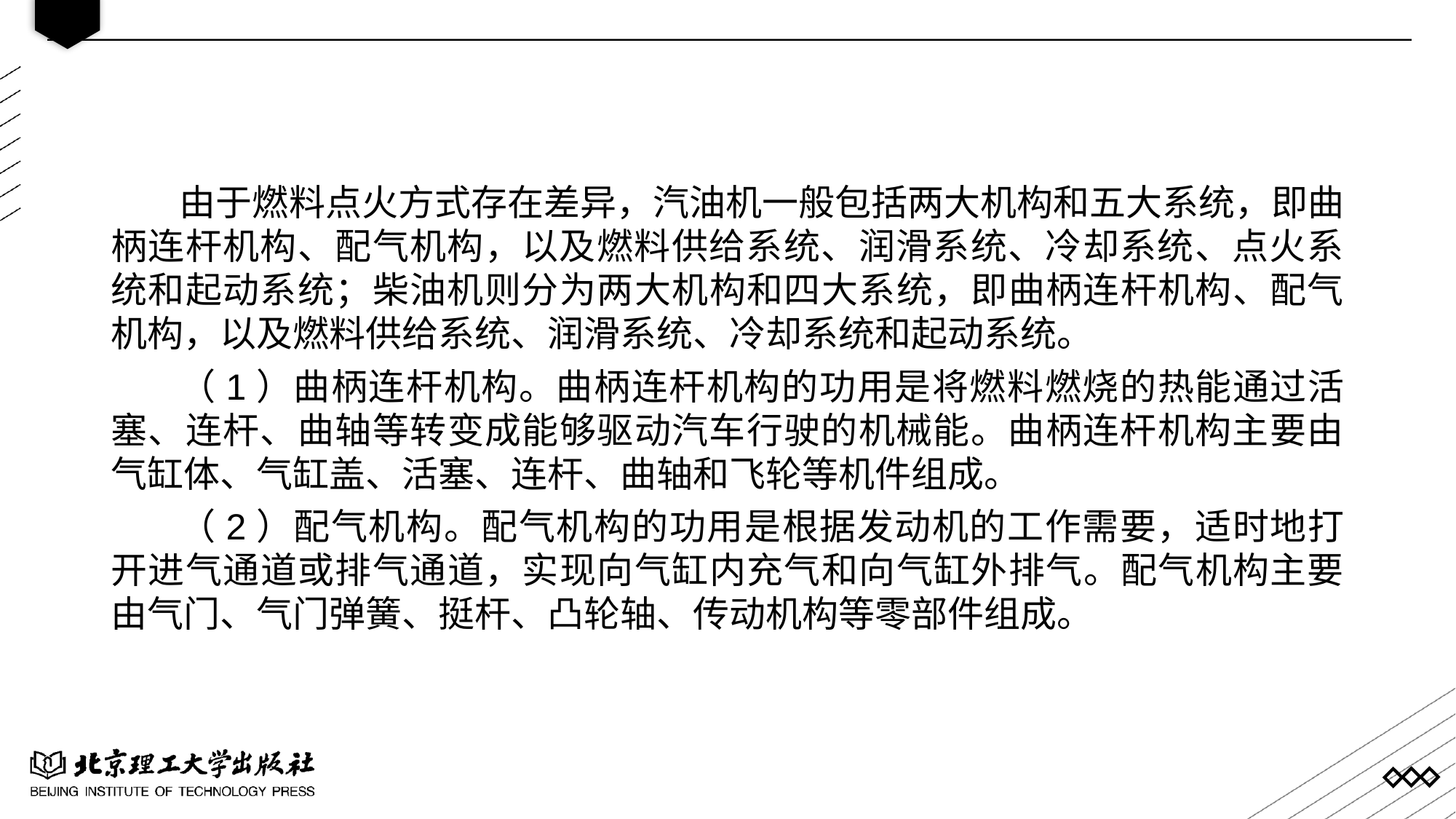

由于燃料点火方式存在差异，汽油机一般包括两大机构和五大系统，即曲柄连杆机构、配气机构，以及燃料供给系统、润滑系统、冷却系统、点火系统和起动系统；柴油机则分为两大机构和四大系统，即曲柄连杆机构、配气机构，以及燃料供给系统、润滑系统、冷却系统和起动系统。
（1）曲柄连杆机构。曲柄连杆机构的功用是将燃料燃烧的热能通过活塞、连杆、曲轴等转变成能够驱动汽车行驶的机械能。曲柄连杆机构主要由气缸体、气缸盖、活塞、连杆、曲轴和飞轮等机件组成。
（2）配气机构。配气机构的功用是根据发动机的工作需要，适时地打开进气通道或排气通道，实现向气缸内充气和向气缸外排气。配气机构主要由气门、气门弹簧、挺杆、凸轮轴、传动机构等零部件组成。